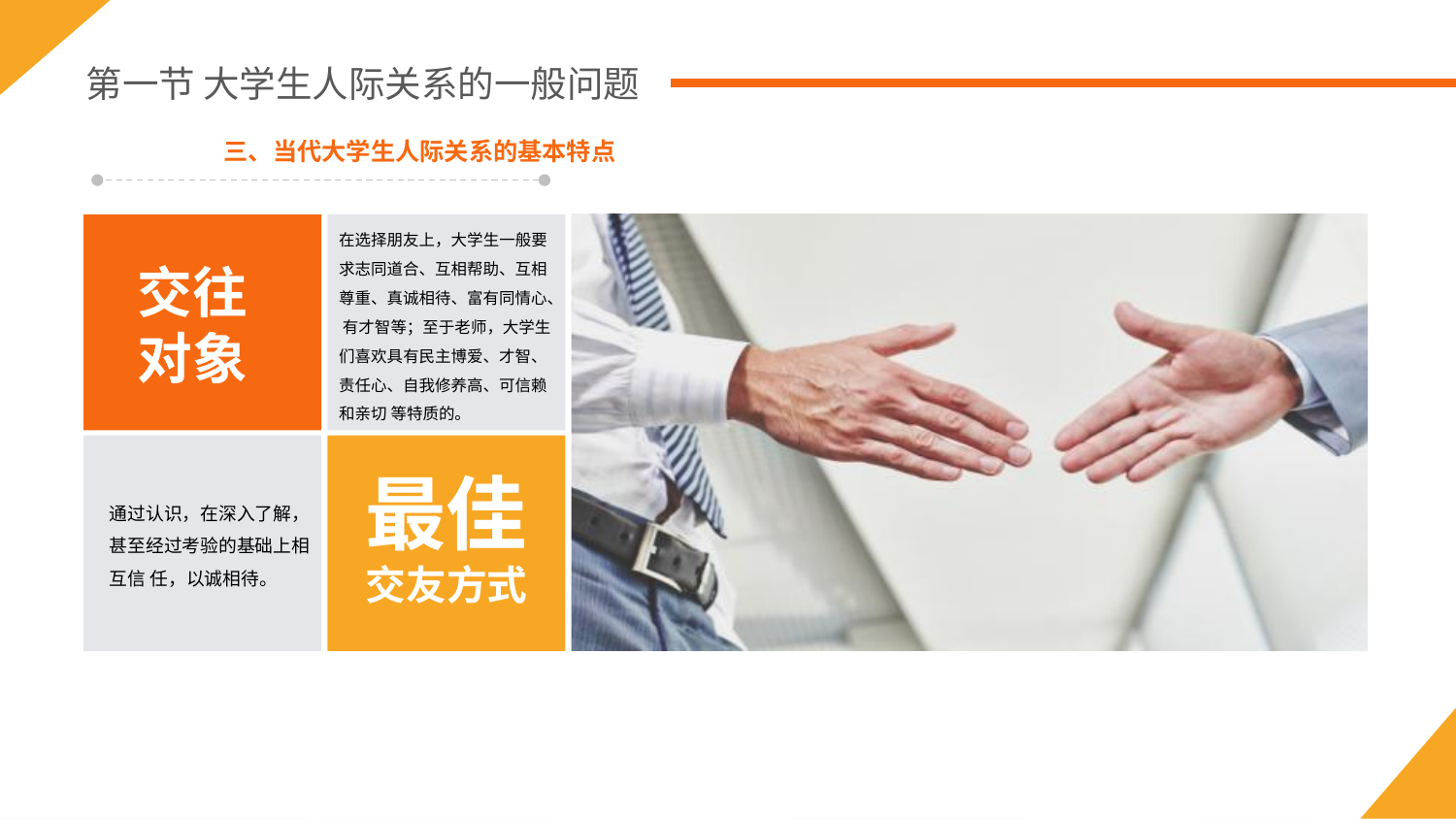

第一节 大学生人际关系的一般问题
三、当代大学生人际关系的基本特点

交往
对象

在选择朋友上，大学生一般要求志同道合、互相帮助、互相尊重、真诚相待、富有同情心、 有才智等；至于老师，大学生们喜欢具有民主博爱、才智、责任心、自我修养高、可信赖和亲切 等特质的。

通过认识，在深入了解，甚至经过考验的基础上相互信 任，以诚相待。

最佳
交友方式